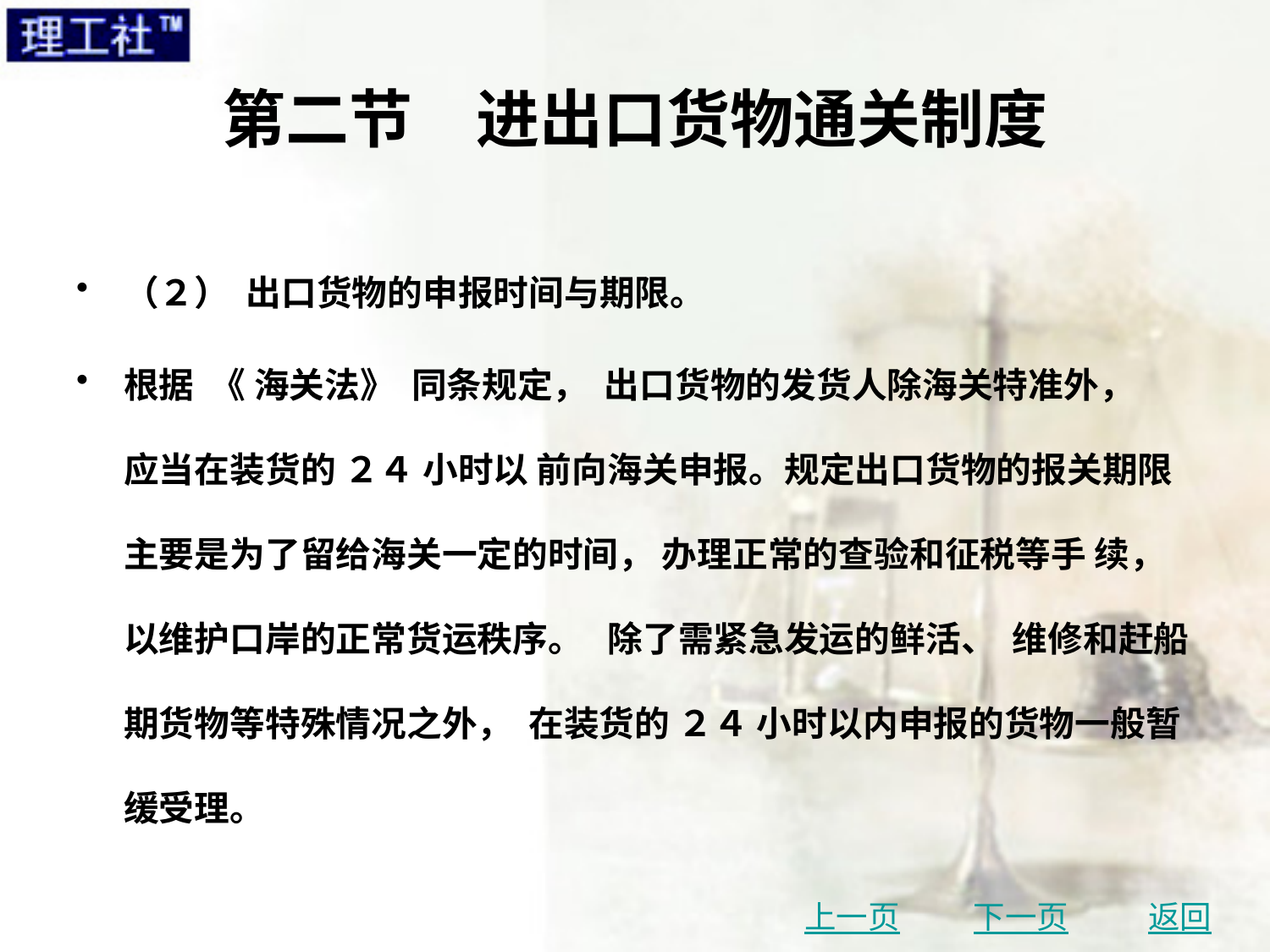

# 第二节　进出口货物通关制度
（２）  出口货物的申报时间与期限。
根据  《 海关法》  同条规定，  出口货物的发货人除海关特准外，   应当在装货的 ２４ 小时以 前向海关申报。规定出口货物的报关期限主要是为了留给海关一定的时间， 办理正常的查验和征税等手 续，  以维护口岸的正常货运秩序。   除了需紧急发运的鲜活、  维修和赶船期货物等特殊情况之外，  在装货的 ２４ 小时以内申报的货物一般暂缓受理。

上一页
下一页
返回